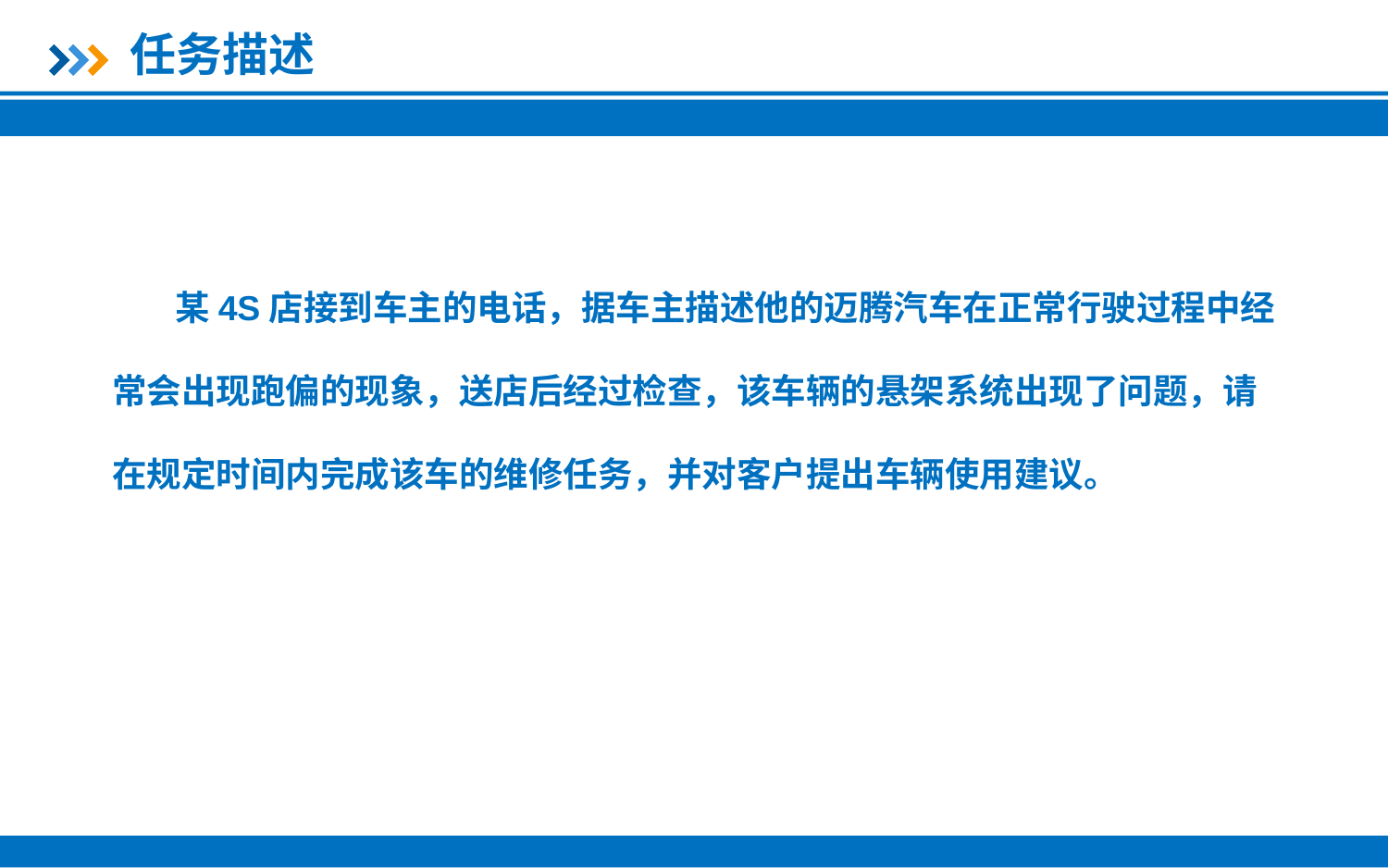

任务描述
       某4S店接到车主的电话，据车主描述他的迈腾汽车在正常行驶过程中经常会出现跑偏的现象，送店后经过检查，该车辆的悬架系统出现了问题，请在规定时间内完成该车的维修任务，并对客户提出车辆使用建议。